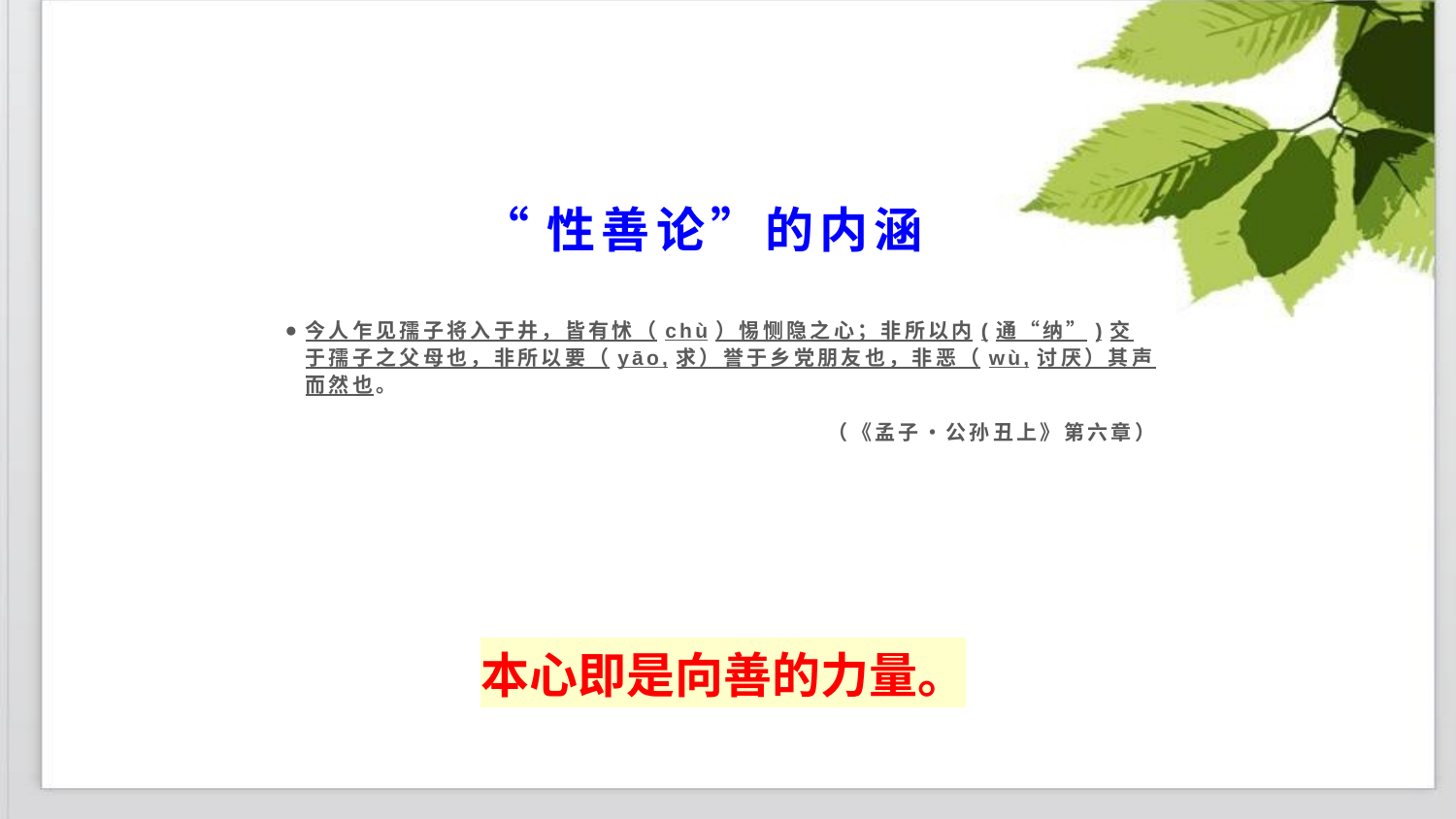

# “性善论”的内涵
今人乍见孺子将入于井，皆有怵（chù）惕恻隐之心；非所以内(通“纳”)交于孺子之父母也，非所以要（yāo,求）誉于乡党朋友也，非恶（wù,讨厌）其声而然也。
（《孟子•公孙丑上》第六章）

本心即是向善的力量。